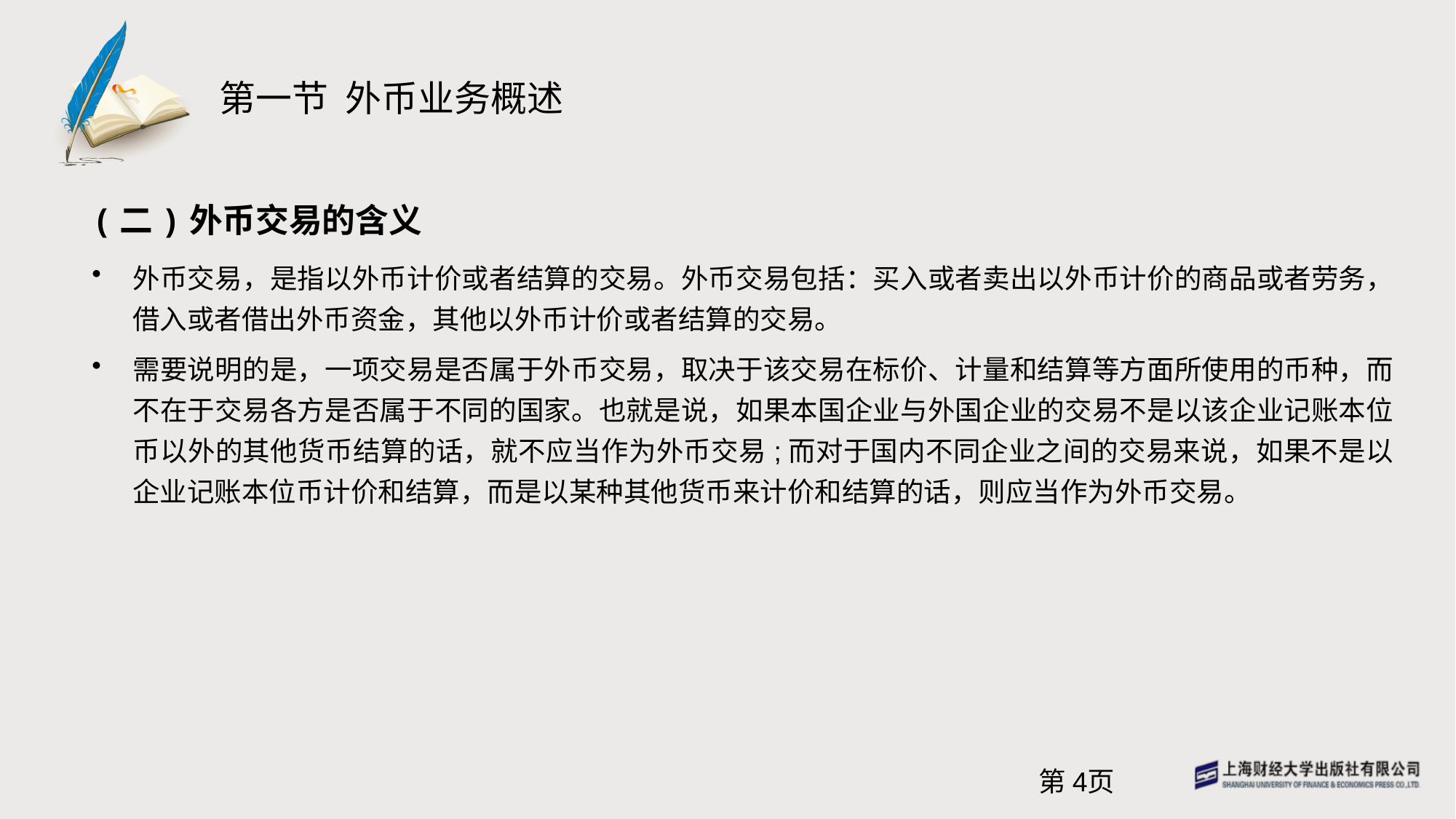

# 第一节  外币业务概述
(二)外币交易的含义
外币交易，是指以外币计价或者结算的交易。外币交易包括：买入或者卖出以外币计价的商品或者劳务，借入或者借出外币资金，其他以外币计价或者结算的交易。
需要说明的是，一项交易是否属于外币交易，取决于该交易在标价、计量和结算等方面所使用的币种，而不在于交易各方是否属于不同的国家。也就是说，如果本国企业与外国企业的交易不是以该企业记账本位币以外的其他货币结算的话，就不应当作为外币交易;而对于国内不同企业之间的交易来说，如果不是以企业记账本位币计价和结算，而是以某种其他货币来计价和结算的话，则应当作为外币交易。

4